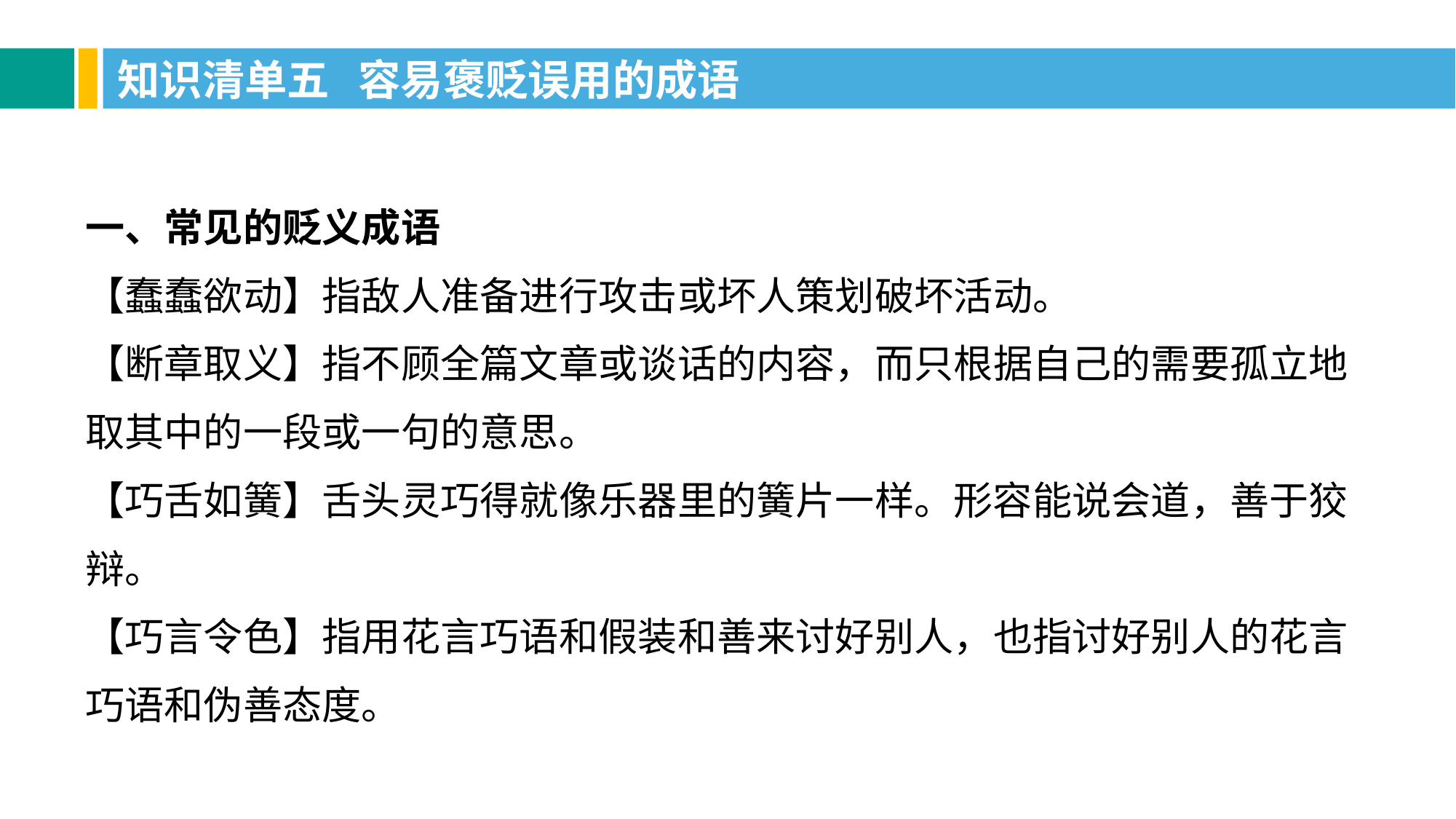

知识清单五   容易褒贬误用的成语

一、常见的贬义成语
【蠢蠢欲动】指敌人准备进行攻击或坏人策划破坏活动。
【断章取义】指不顾全篇文章或谈话的内容，而只根据自己的需要孤立地取其中的一段或一句的意思。
【巧舌如簧】舌头灵巧得就像乐器里的簧片一样。形容能说会道，善于狡辩。
【巧言令色】指用花言巧语和假装和善来讨好别人，也指讨好别人的花言巧语和伪善态度。